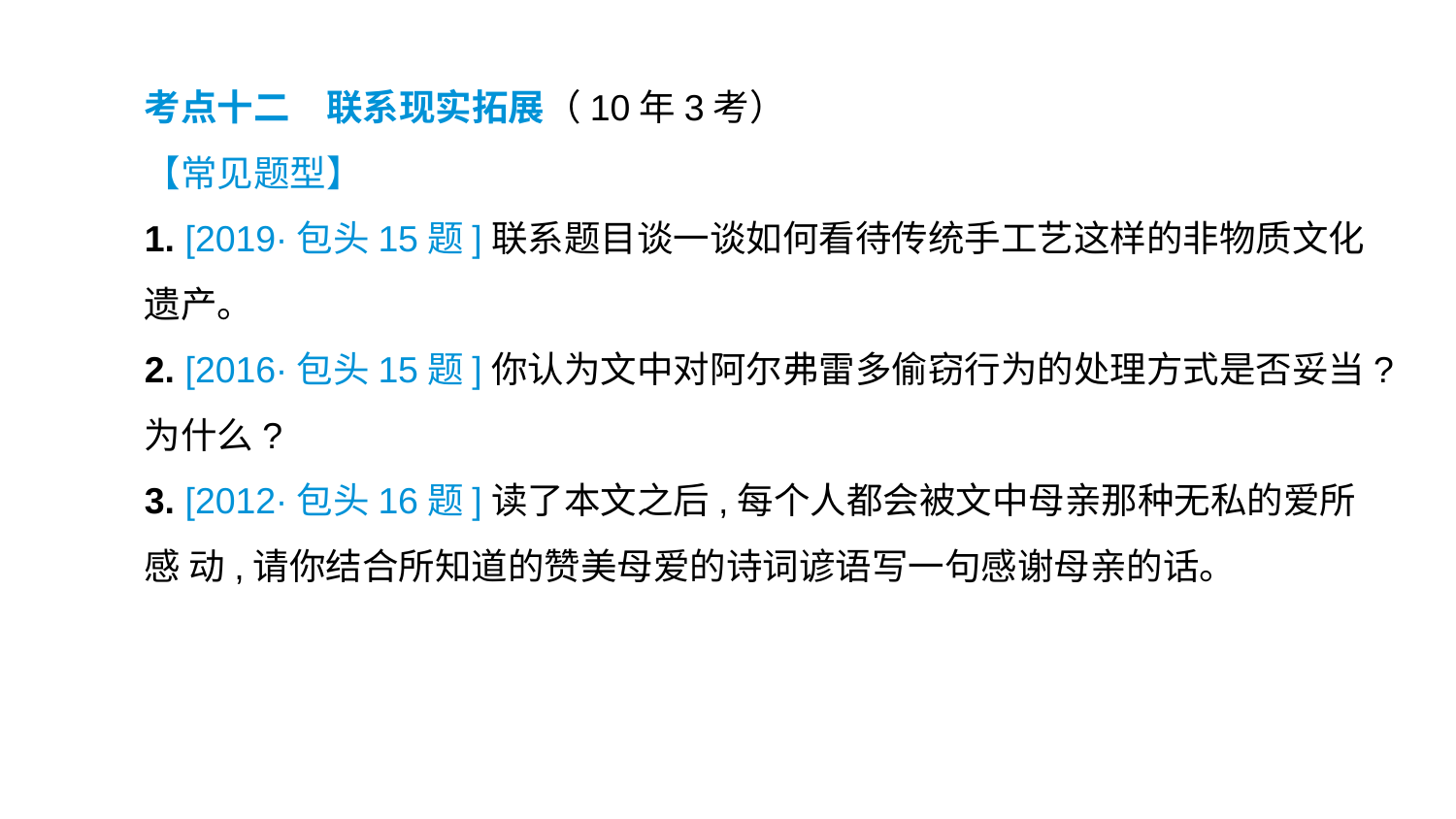

考点十二　联系现实拓展（10年3考）
【常见题型】
1. [2019·包头15题]联系题目谈一谈如何看待传统手工艺这样的非物质文化遗产。
2. [2016·包头15题]你认为文中对阿尔弗雷多偷窃行为的处理方式是否妥当?为什么?
3. [2012·包头16题]读了本文之后,每个人都会被文中母亲那种无私的爱所感 动,请你结合所知道的赞美母爱的诗词谚语写一句感谢母亲的话。